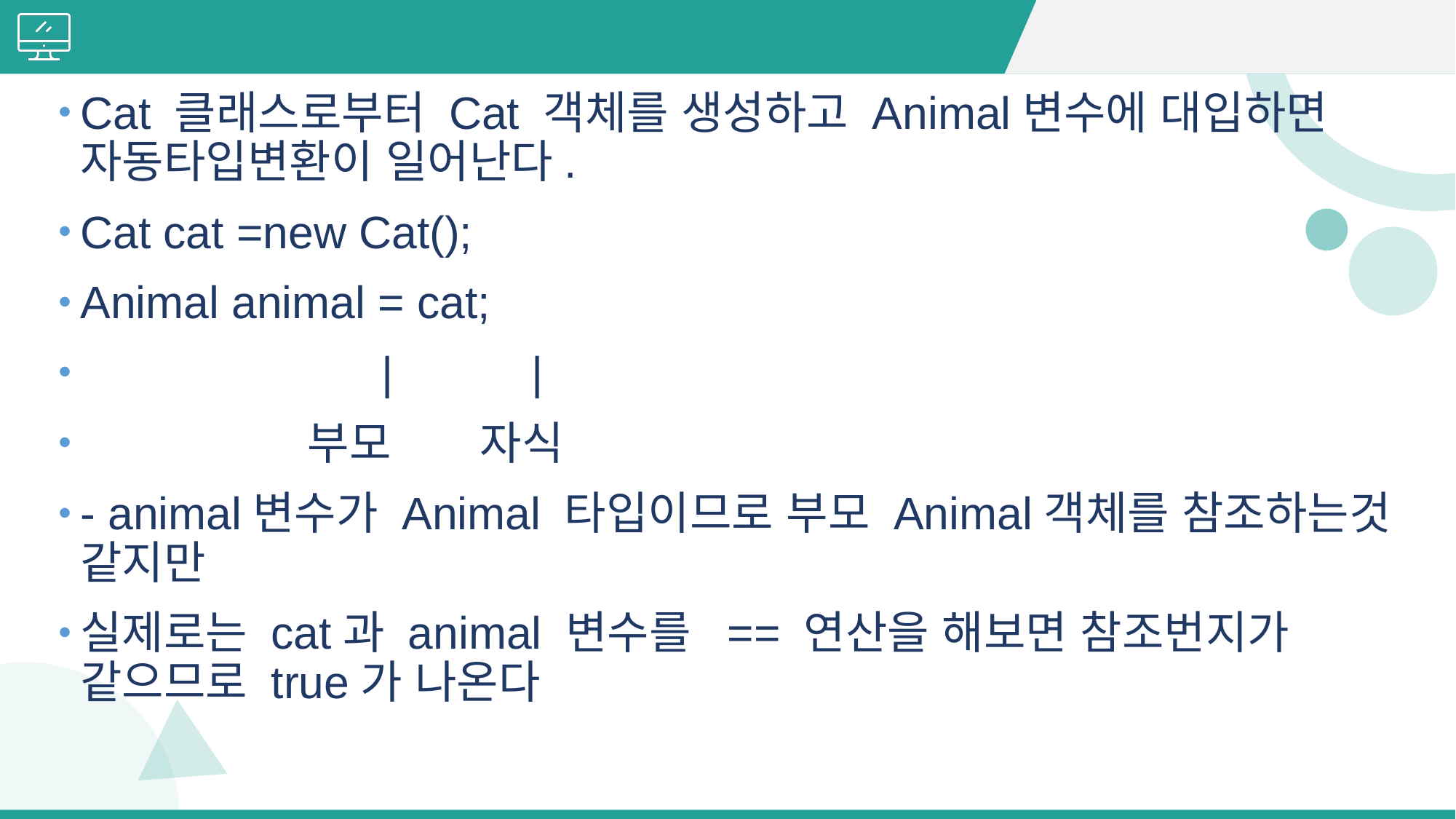

#
Cat 클래스로부터 Cat 객체를 생성하고 Animal변수에 대입하면 자동타입변환이 일어난다.
Cat cat =new Cat();
Animal animal = cat;
                        |           |
                 부모       자식
- animal변수가 Animal 타입이므로 부모 Animal객체를 참조하는것 같지만
실제로는 cat과 animal 변수를  == 연산을 해보면 참조번지가 같으므로 true가 나온다